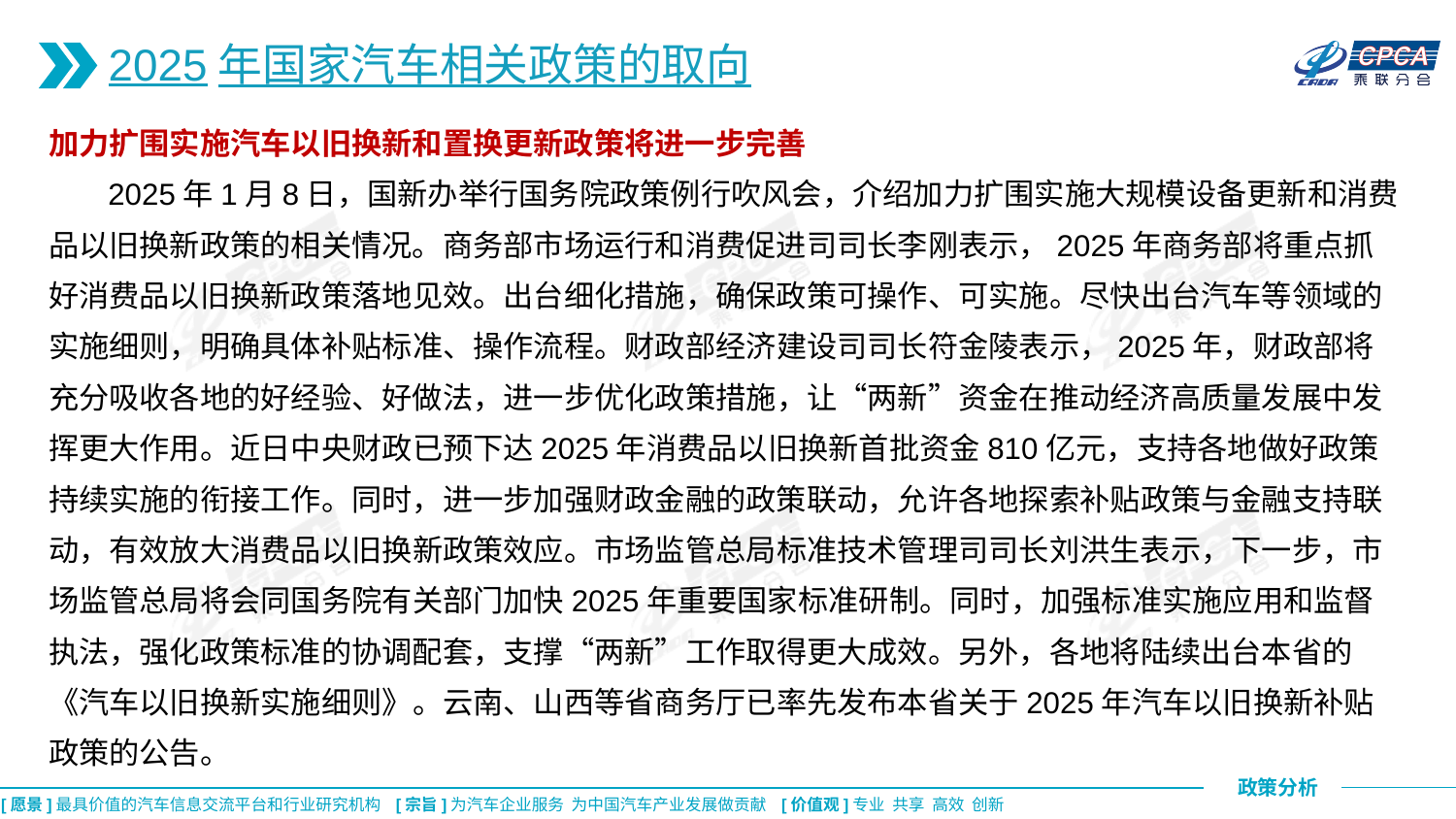

2025年国家汽车相关政策的取向
加力扩围实施汽车以旧换新和置换更新政策将进一步完善
       2025年1月8日，国新办举行国务院政策例行吹风会，介绍加力扩围实施大规模设备更新和消费品以旧换新政策的相关情况。商务部市场运行和消费促进司司长李刚表示，2025年商务部将重点抓好消费品以旧换新政策落地见效。出台细化措施，确保政策可操作、可实施。尽快出台汽车等领域的实施细则，明确具体补贴标准、操作流程。财政部经济建设司司长符金陵表示，2025年，财政部将充分吸收各地的好经验、好做法，进一步优化政策措施，让“两新”资金在推动经济高质量发展中发挥更大作用。近日中央财政已预下达2025年消费品以旧换新首批资金810亿元，支持各地做好政策持续实施的衔接工作。同时，进一步加强财政金融的政策联动，允许各地探索补贴政策与金融支持联动，有效放大消费品以旧换新政策效应。市场监管总局标准技术管理司司长刘洪生表示，下一步，市场监管总局将会同国务院有关部门加快2025年重要国家标准研制。同时，加强标准实施应用和监督执法，强化政策标准的协调配套，支撑“两新”工作取得更大成效。另外，各地将陆续出台本省的《汽车以旧换新实施细则》。云南、山西等省商务厅已率先发布本省关于2025年汽车以旧换新补贴政策的公告。